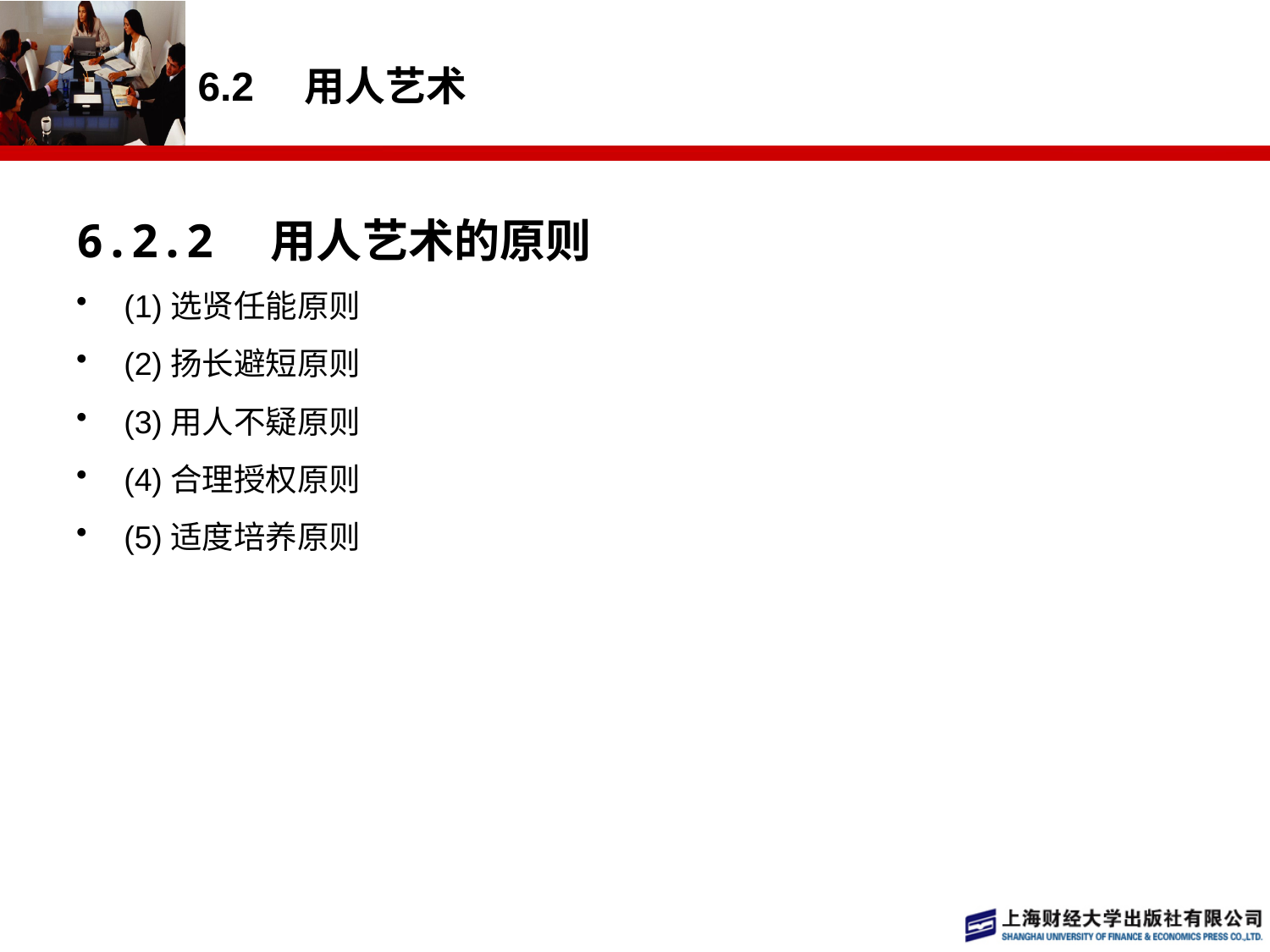

# 6.2　用人艺术
6.2.2　用人艺术的原则
(1)选贤任能原则
(2)扬长避短原则
(3)用人不疑原则
(4)合理授权原则
(5)适度培养原则